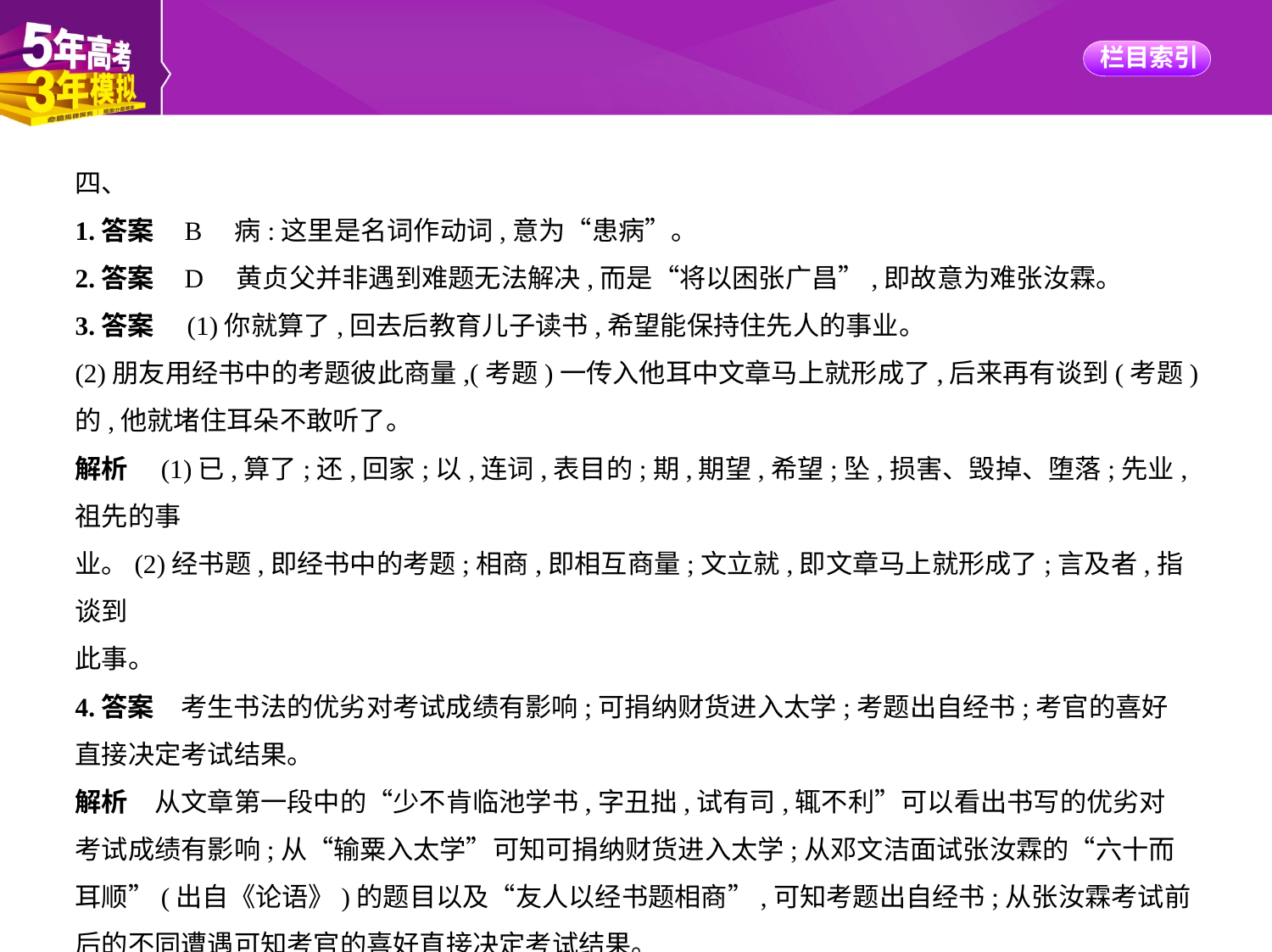

四、
1.答案    B　病:这里是名词作动词,意为“患病”。
2.答案    D　黄贞父并非遇到难题无法解决,而是“将以困张广昌”,即故意为难张汝霖。
3.答案　(1)你就算了,回去后教育儿子读书,希望能保持住先人的事业。
(2)朋友用经书中的考题彼此商量,(考题)一传入他耳中文章马上就形成了,后来再有谈到(考题)
的,他就堵住耳朵不敢听了。
解析　(1)已,算了;还,回家;以,连词,表目的;期,期望,希望;坠,损害、毁掉、堕落;先业,祖先的事
业。(2)经书题,即经书中的考题;相商,即相互商量;文立就,即文章马上就形成了;言及者,指谈到
此事。
4.答案　考生书法的优劣对考试成绩有影响;可捐纳财货进入太学;考题出自经书;考官的喜好
直接决定考试结果。
解析　从文章第一段中的“少不肯临池学书,字丑拙,试有司,辄不利”可以看出书写的优劣对
考试成绩有影响;从“输粟入太学”可知可捐纳财货进入太学;从邓文洁面试张汝霖的“六十而
耳顺”(出自《论语》)的题目以及“友人以经书题相商”,可知考题出自经书;从张汝霖考试前
后的不同遭遇可知考官的喜好直接决定考试结果。